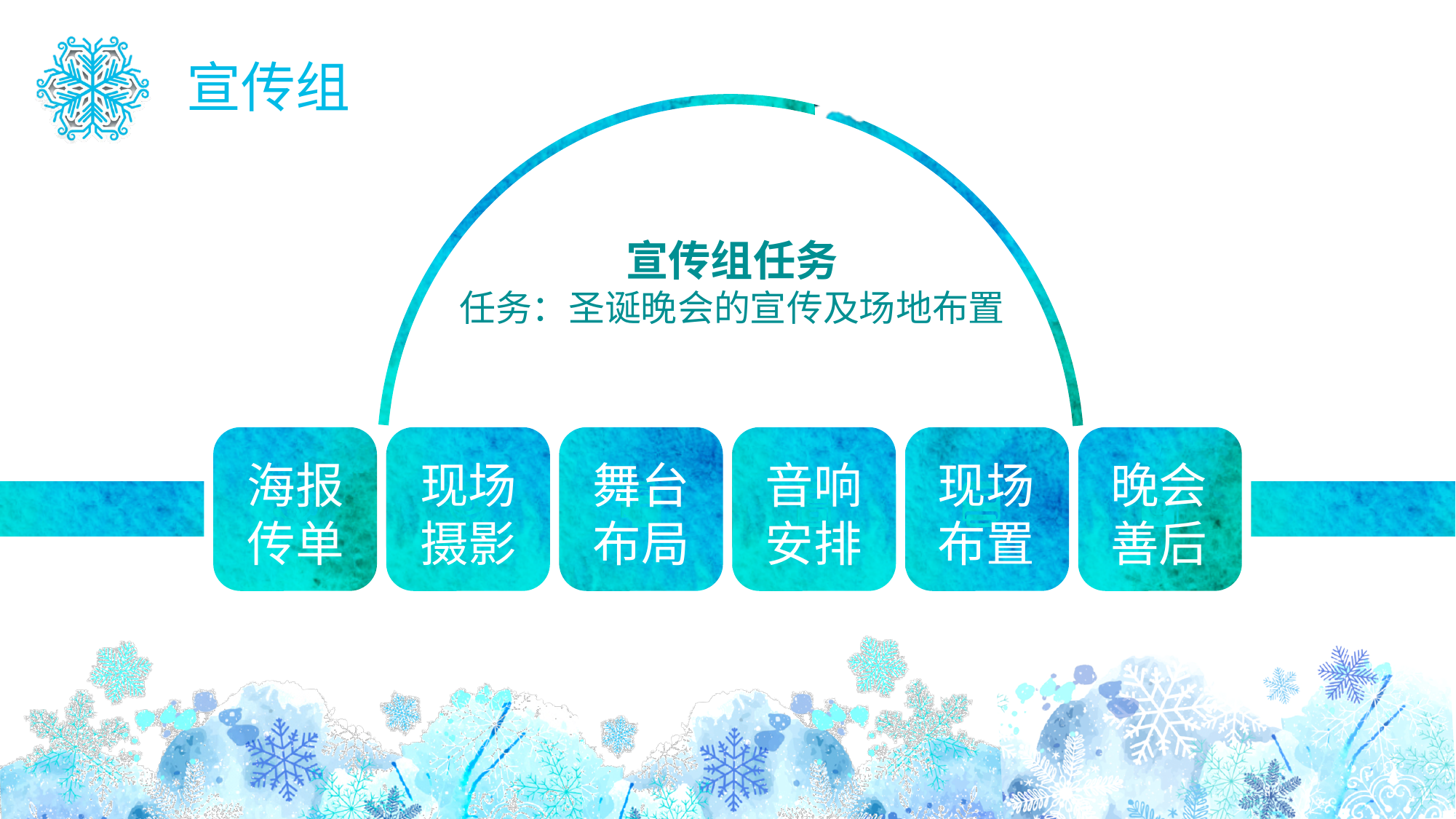

宣传组

宣传组任务
任务：圣诞晚会的宣传及场地布置

海报
传单
现场摄影
舞台布局
音响安排
现场布置
晚会善后